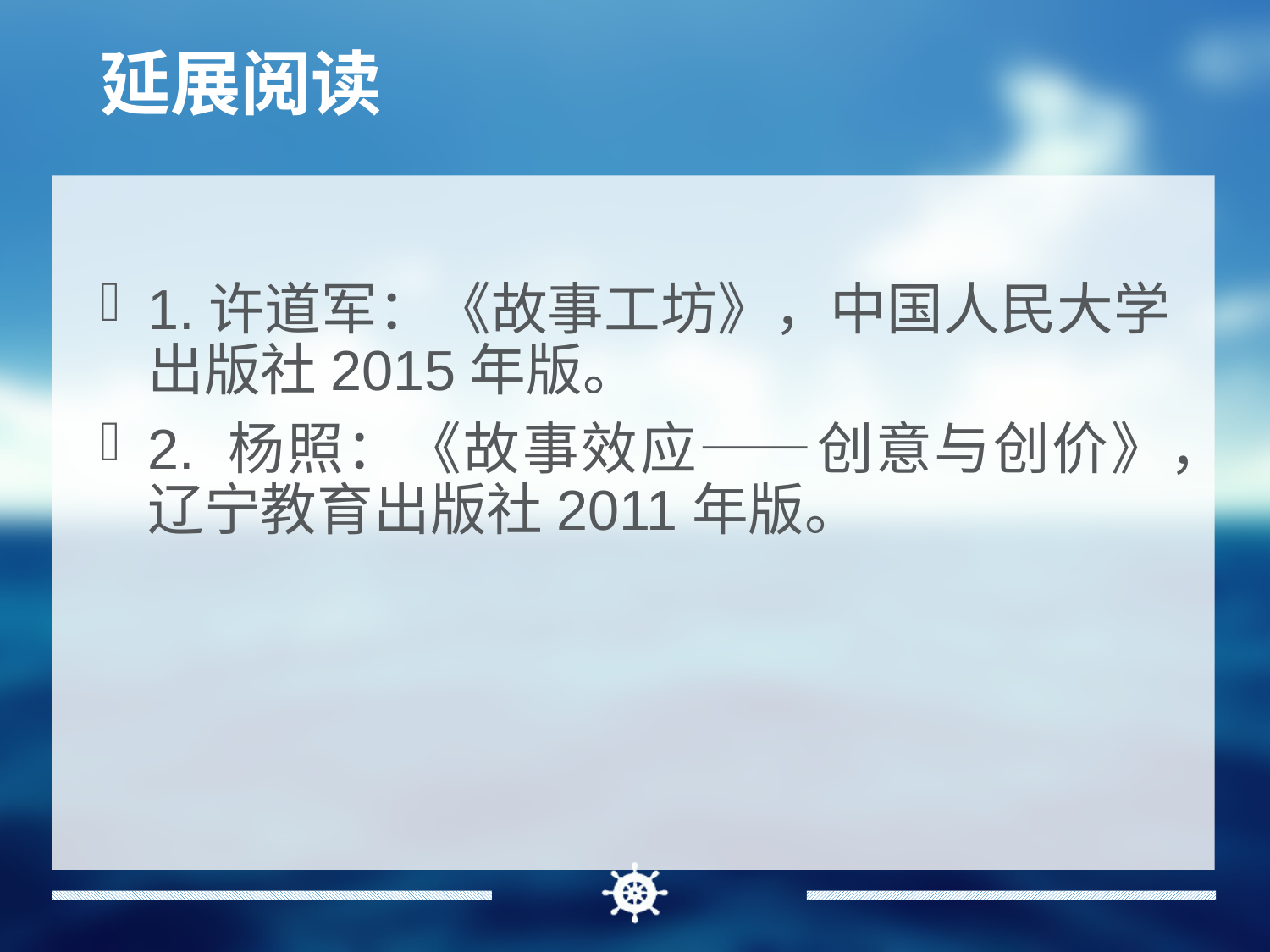

# 延展阅读

1.许道军：《故事工坊》，中国人民大学出版社2015年版。
2. 杨照：《故事效应——创意与创价》，辽宁教育出版社2011年版。